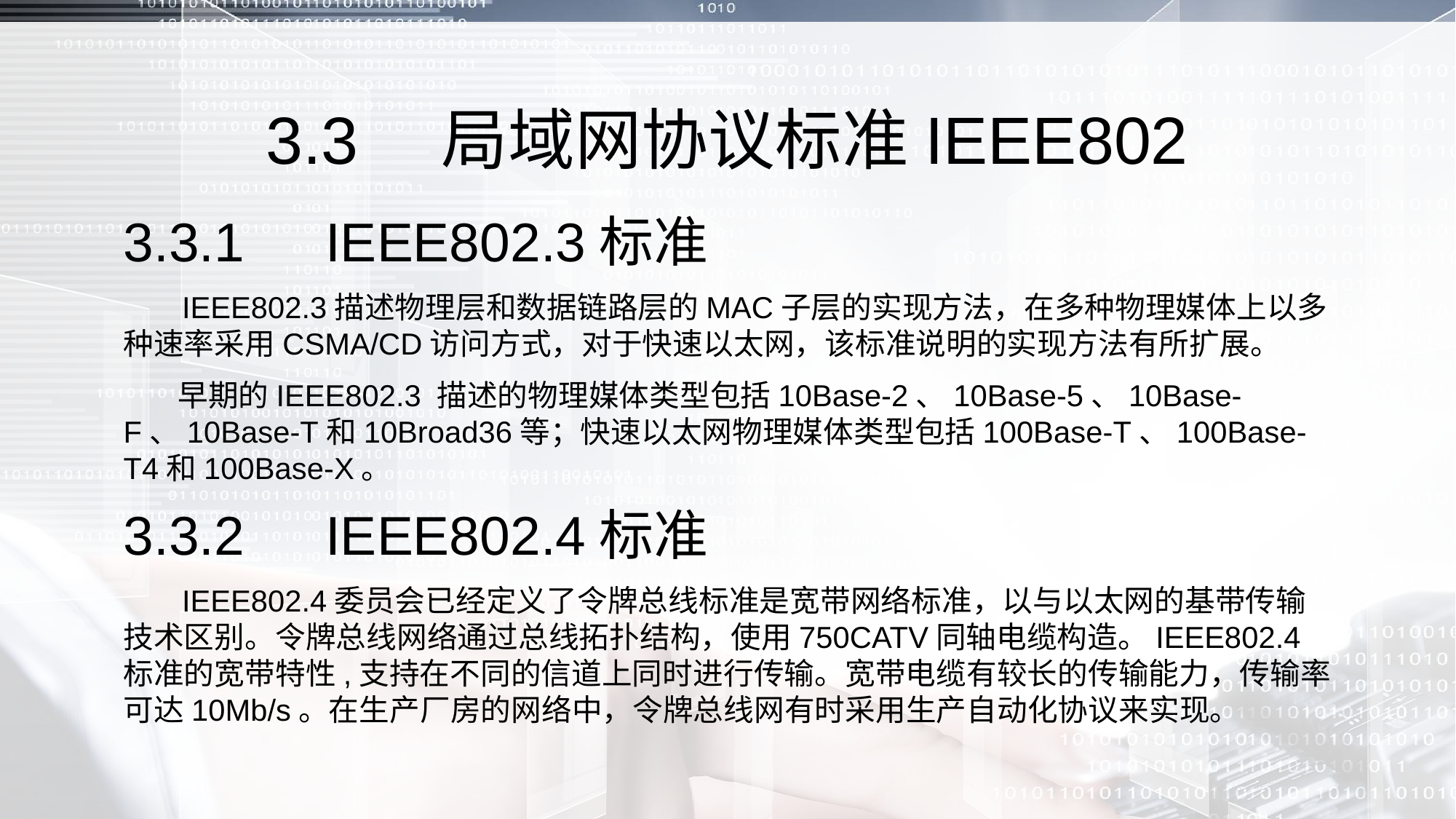

# 3.3　局域网协议标准IEEE802
3.3.1　IEEE802.3标准
       IEEE802.3描述物理层和数据链路层的MAC子层的实现方法，在多种物理媒体上以多种速率采用CSMA/CD访问方式，对于快速以太网，该标准说明的实现方法有所扩展。
       早期的IEEE802.3 描述的物理媒体类型包括10Base-2、10Base-5、10Base-F、10Base-T和10Broad36等；快速以太网物理媒体类型包括100Base-T、100Base-T4和100Base-X。
3.3.2　IEEE802.4标准
       IEEE802.4委员会已经定义了令牌总线标准是宽带网络标准，以与以太网的基带传输技术区别。令牌总线网络通过总线拓扑结构，使用750CATV同轴电缆构造。IEEE802.4标准的宽带特性,支持在不同的信道上同时进行传输。宽带电缆有较长的传输能力，传输率可达10Mb/s。在生产厂房的网络中，令牌总线网有时采用生产自动化协议来实现。